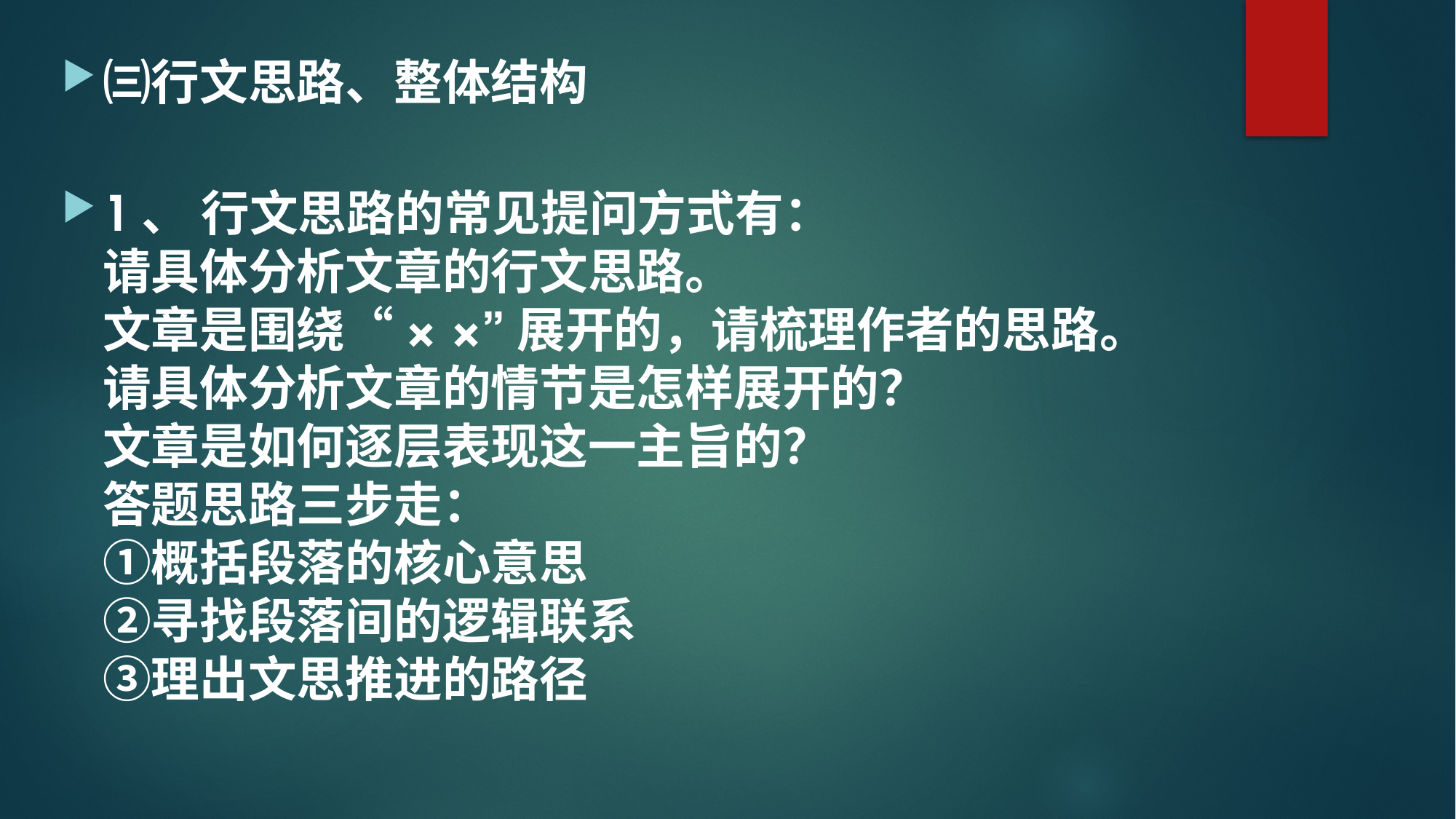

㈢行文思路、整体结构
1、 行文思路的常见提问方式有：
请具体分析文章的行文思路。
文章是围绕“× ×”展开的，请梳理作者的思路。
请具体分析文章的情节是怎样展开的？
文章是如何逐层表现这一主旨的？
答题思路三步走：
①概括段落的核心意思
②寻找段落间的逻辑联系
③理出文思推进的路径